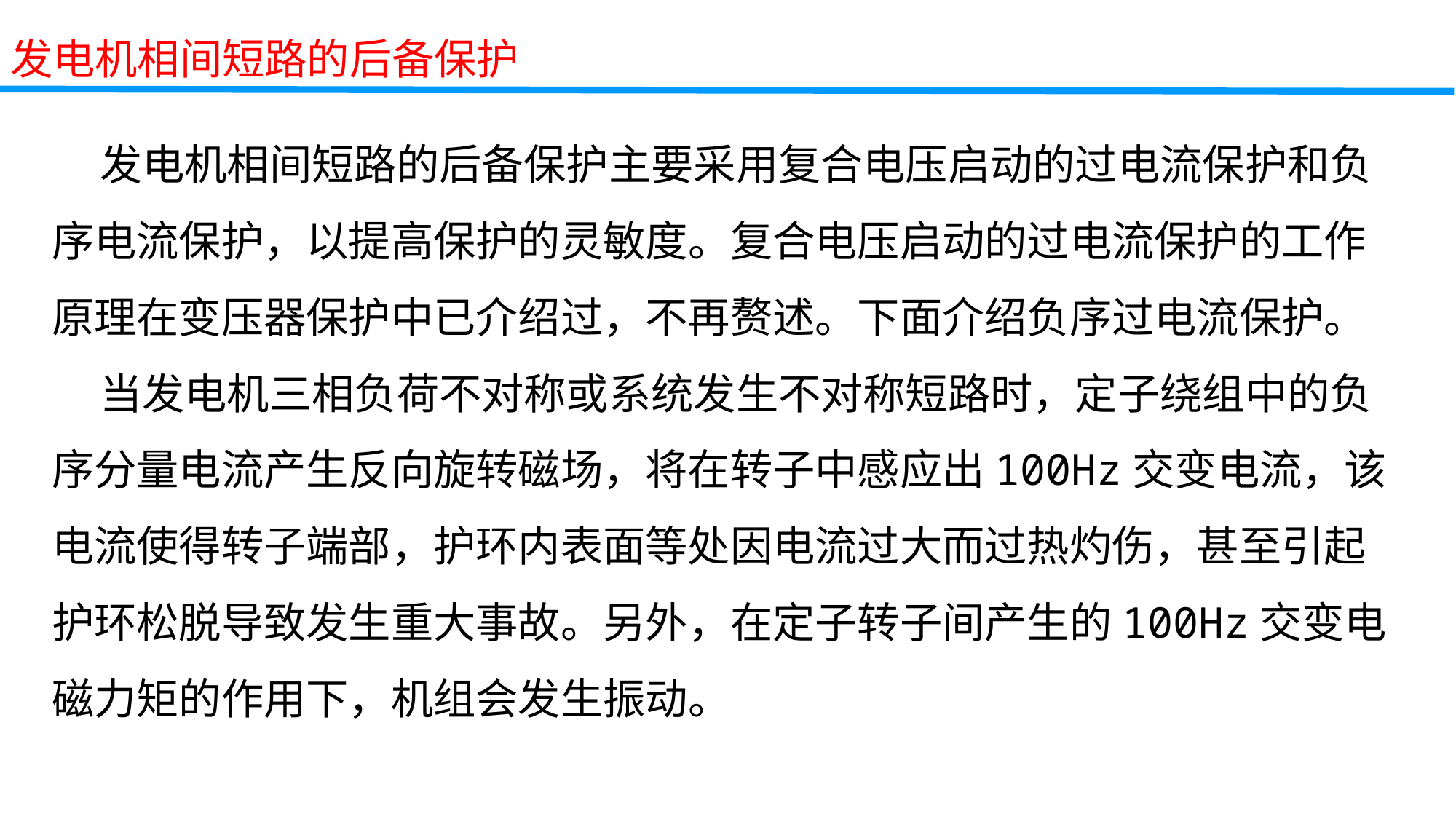

发电机相间短路的后备保护
    发电机相间短路的后备保护主要采用复合电压启动的过电流保护和负序电流保护，以提高保护的灵敏度。复合电压启动的过电流保护的工作原理在变压器保护中已介绍过，不再赘述。下面介绍负序过电流保护。
    当发电机三相负荷不对称或系统发生不对称短路时，定子绕组中的负序分量电流产生反向旋转磁场，将在转子中感应出100Hz交变电流，该电流使得转子端部，护环内表面等处因电流过大而过热灼伤，甚至引起护环松脱导致发生重大事故。另外，在定子转子间产生的100Hz交变电磁力矩的作用下，机组会发生振动。
教学难